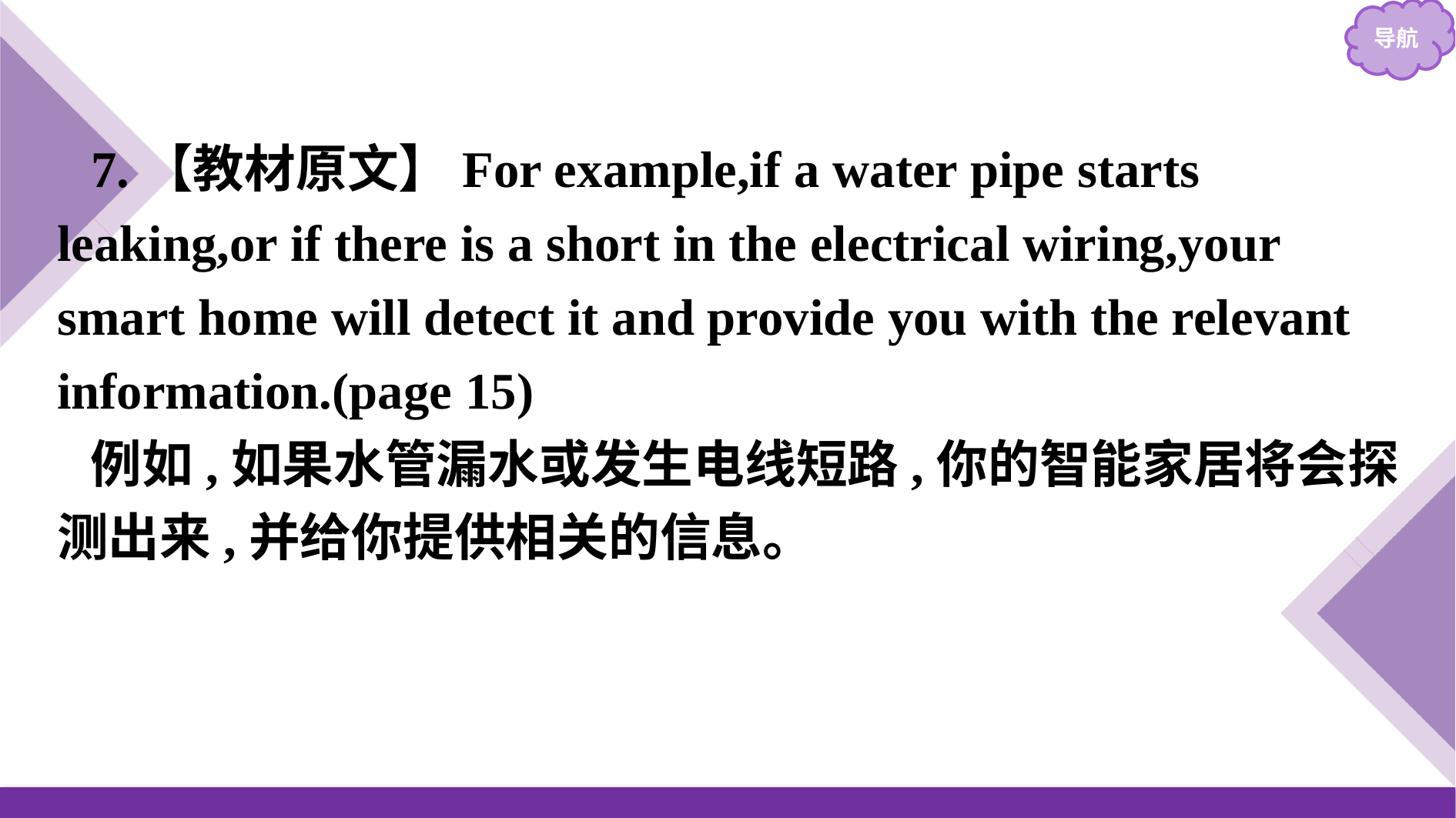

7.【教材原文】For example,if a water pipe starts leaking,or if there is a short in the electrical wiring,your smart home will detect it and provide you with the relevant information.(page 15)
例如,如果水管漏水或发生电线短路,你的智能家居将会探测出来,并给你提供相关的信息。